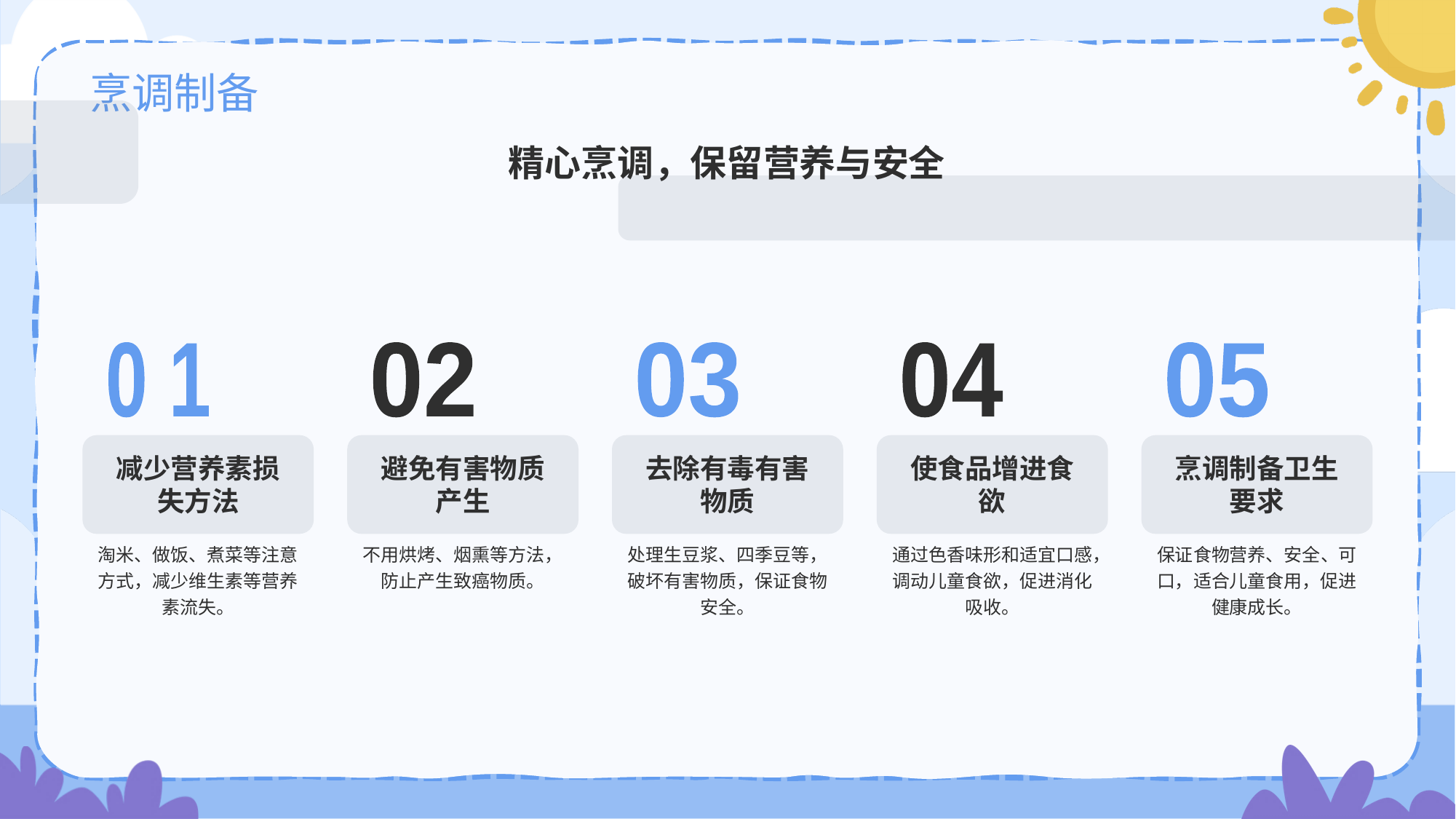

# 烹调制备

精心烹调，保留营养与安全
0 1
减少营养素损失方法
淘米、做饭、煮菜等注意方式，减少维生素等营养素流失。
02
避免有害物质产生
不用烘烤、烟熏等方法，防止产生致癌物质。
03
去除有毒有害物质
处理生豆浆、四季豆等，破坏有害物质，保证食物安全。
04
使食品增进食欲
通过色香味形和适宜口感，调动儿童食欲，促进消化吸收。
05
烹调制备卫生要求
保证食物营养、安全、可口，适合儿童食用，促进健康成长。